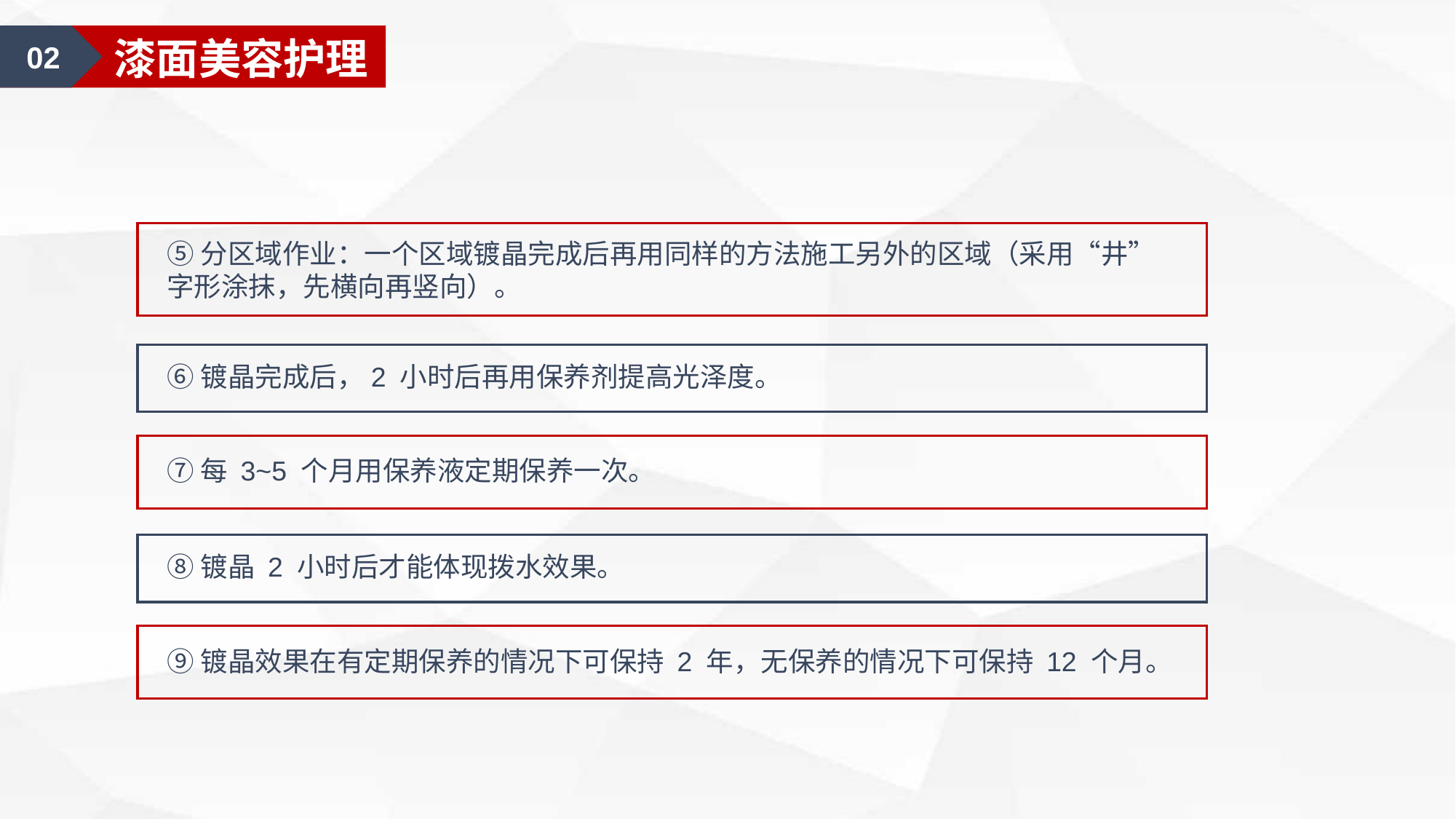

02
漆面美容护理

⑤分区域作业：一个区域镀晶完成后再用同样的方法施工另外的区域（采用“井”字形涂抹，先横向再竖向）。

⑥镀晶完成后，2 小时后再用保养剂提高光泽度。

⑦每 3~5 个月用保养液定期保养一次。

⑧镀晶 2 小时后才能体现拨水效果。

⑨镀晶效果在有定期保养的情况下可保持 2 年，无保养的情况下可保持 12 个月。